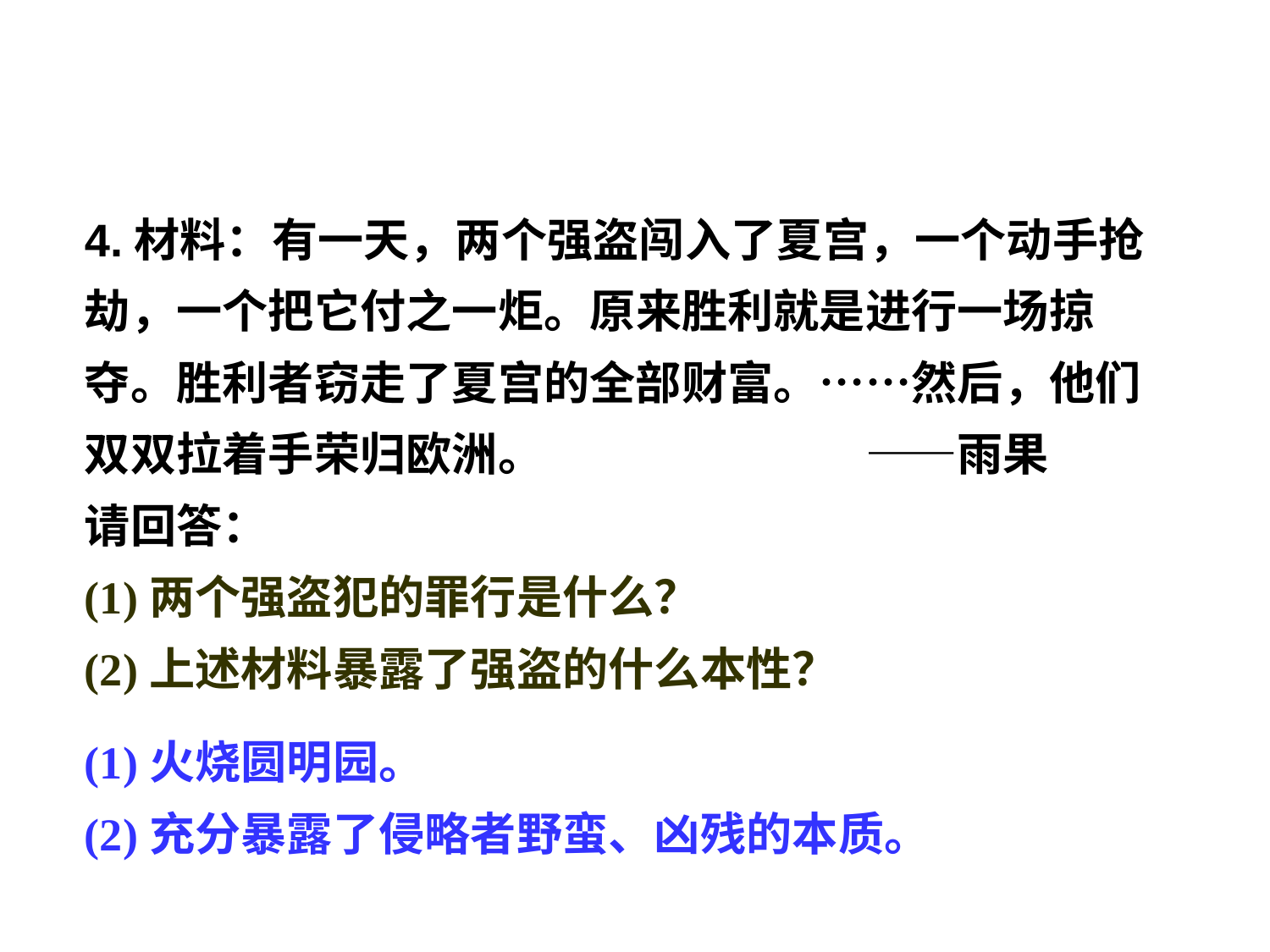

4.材料：有一天，两个强盗闯入了夏宫，一个动手抢劫，一个把它付之一炬。原来胜利就是进行一场掠夺。胜利者窃走了夏宫的全部财富。……然后，他们双双拉着手荣归欧洲。                               ——雨果
请回答：
(1)两个强盗犯的罪行是什么？
(2)上述材料暴露了强盗的什么本性？
(1)火烧圆明园。
(2)充分暴露了侵略者野蛮、凶残的本质。